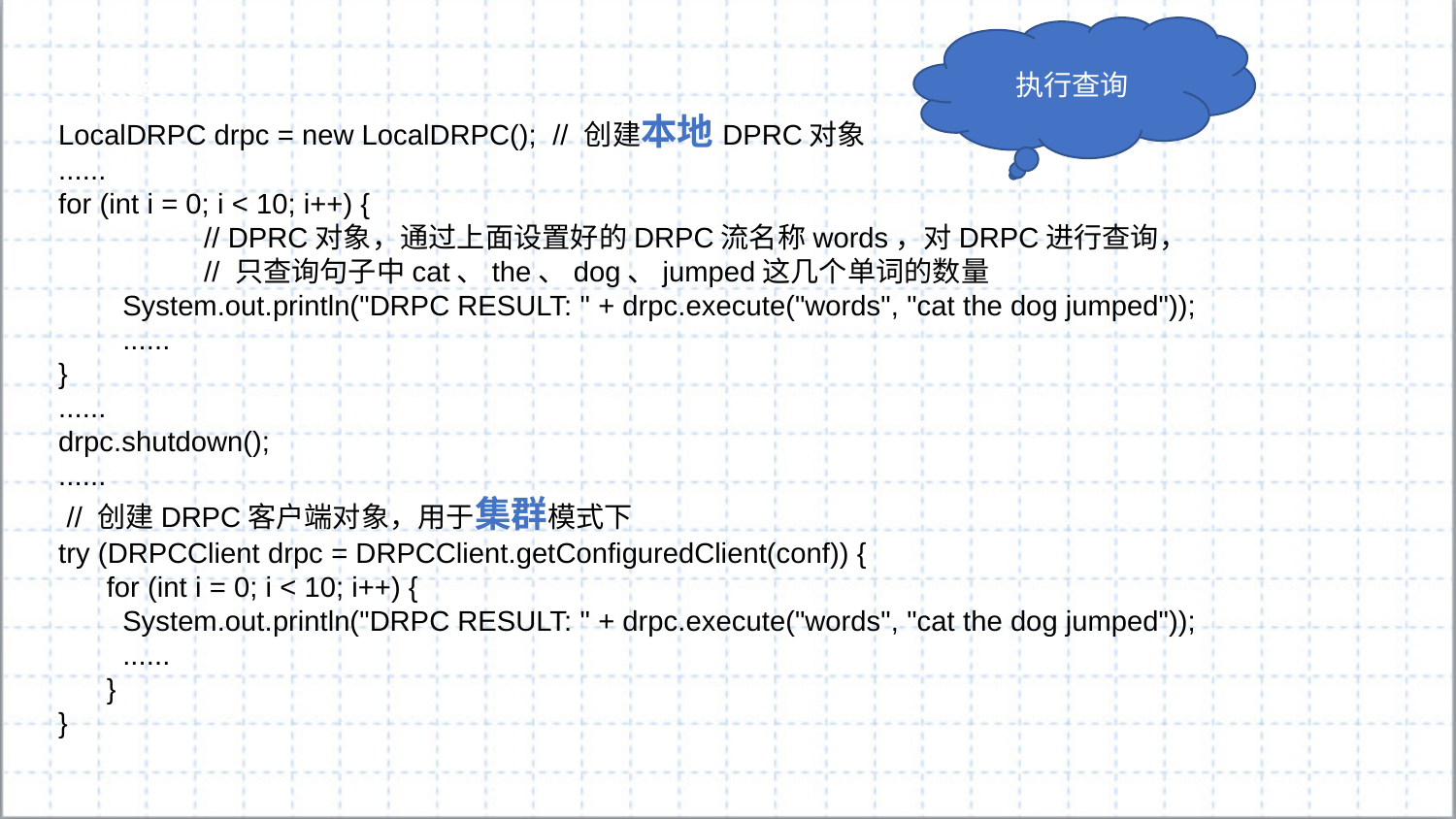

执行查询
LocalDRPC drpc = new LocalDRPC();  // 创建本地DPRC对象
......
for (int i = 0; i < 10; i++) {
	// DPRC对象，通过上面设置好的DRPC流名称words，对DRPC进行查询，
	// 只查询句子中cat、the、dog、jumped这几个单词的数量
        System.out.println("DRPC RESULT: " + drpc.execute("words", "cat the dog jumped"));
        ......
}
......
drpc.shutdown();
......
 // 创建DRPC客户端对象，用于集群模式下
try (DRPCClient drpc = DRPCClient.getConfiguredClient(conf)) {
      for (int i = 0; i < 10; i++) {
        System.out.println("DRPC RESULT: " + drpc.execute("words", "cat the dog jumped"));
        ......
      }
}